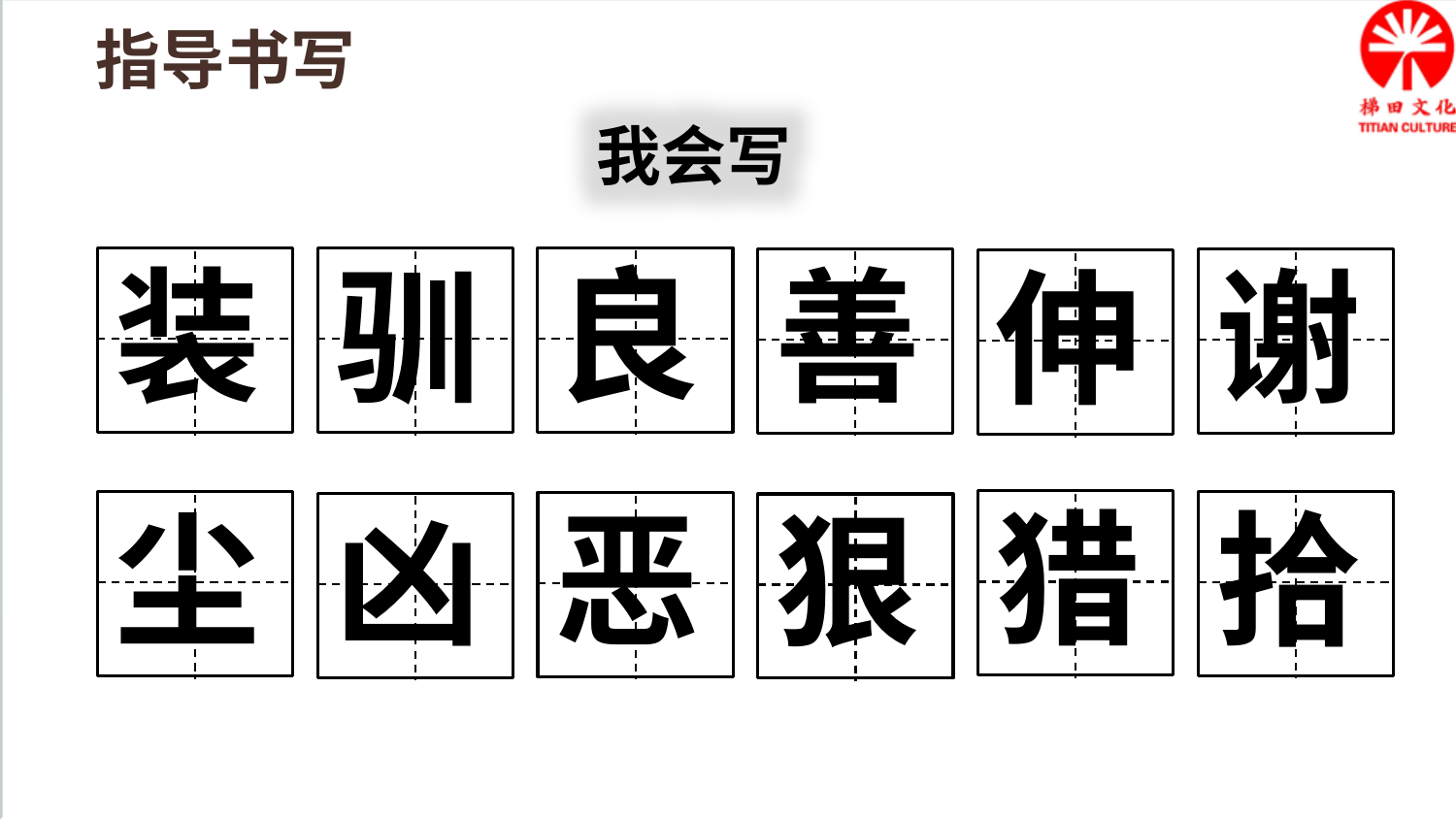

指导书写
我会写
良

装

驯

善

谢

伸

猎

拾

尘

恶

凶

狠